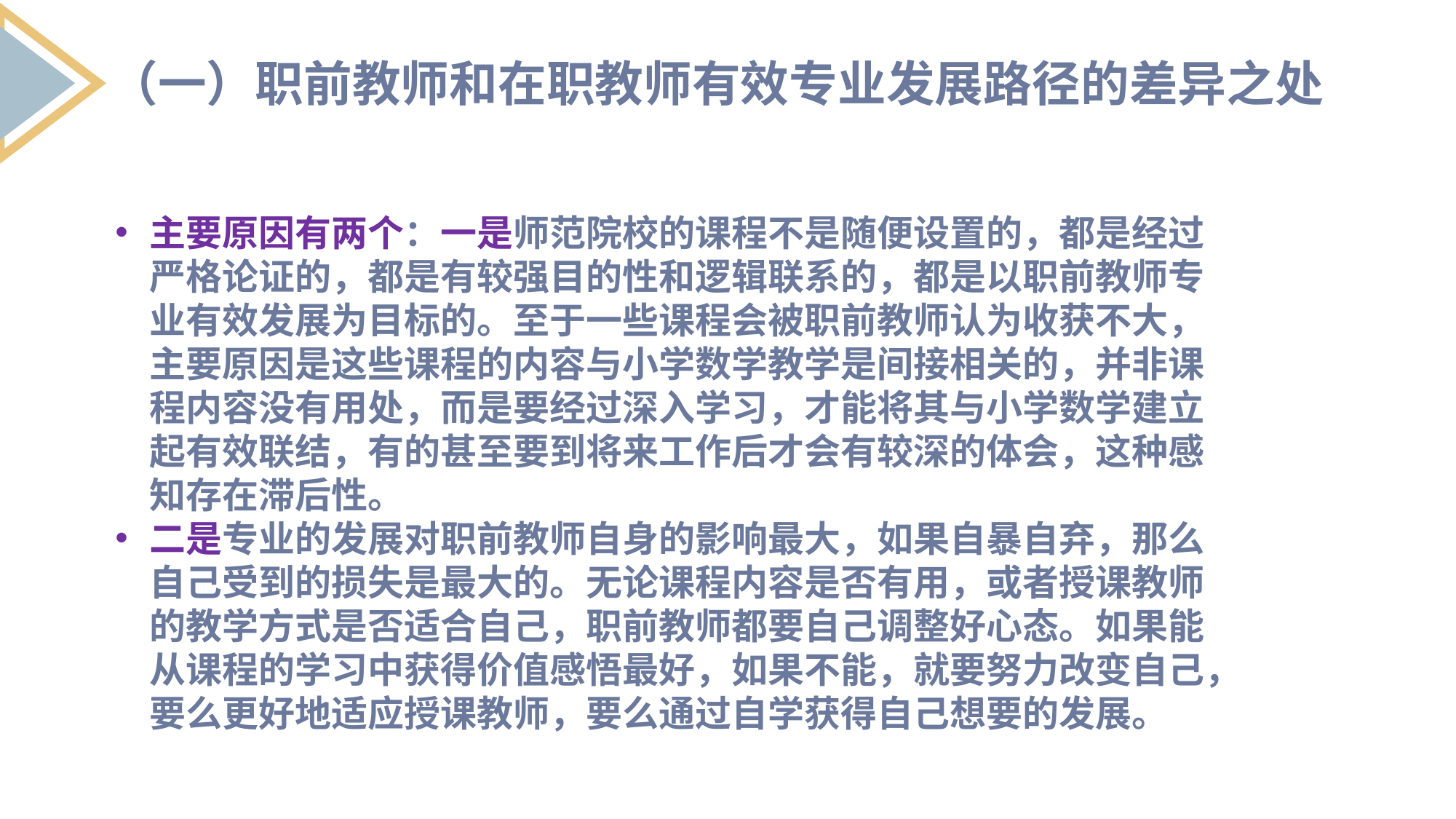

（一）职前教师和在职教师有效专业发展路径的差异之处
主要原因有两个：一是师范院校的课程不是随便设置的，都是经过严格论证的，都是有较强目的性和逻辑联系的，都是以职前教师专业有效发展为目标的。至于一些课程会被职前教师认为收获不大，主要原因是这些课程的内容与小学数学教学是间接相关的，并非课程内容没有用处，而是要经过深入学习，才能将其与小学数学建立起有效联结，有的甚至要到将来工作后才会有较深的体会，这种感知存在滞后性。
二是专业的发展对职前教师自身的影响最大，如果自暴自弃，那么自己受到的损失是最大的。无论课程内容是否有用，或者授课教师的教学方式是否适合自己，职前教师都要自己调整好心态。如果能从课程的学习中获得价值感悟最好，如果不能，就要努力改变自己，要么更好地适应授课教师，要么通过自学获得自己想要的发展。